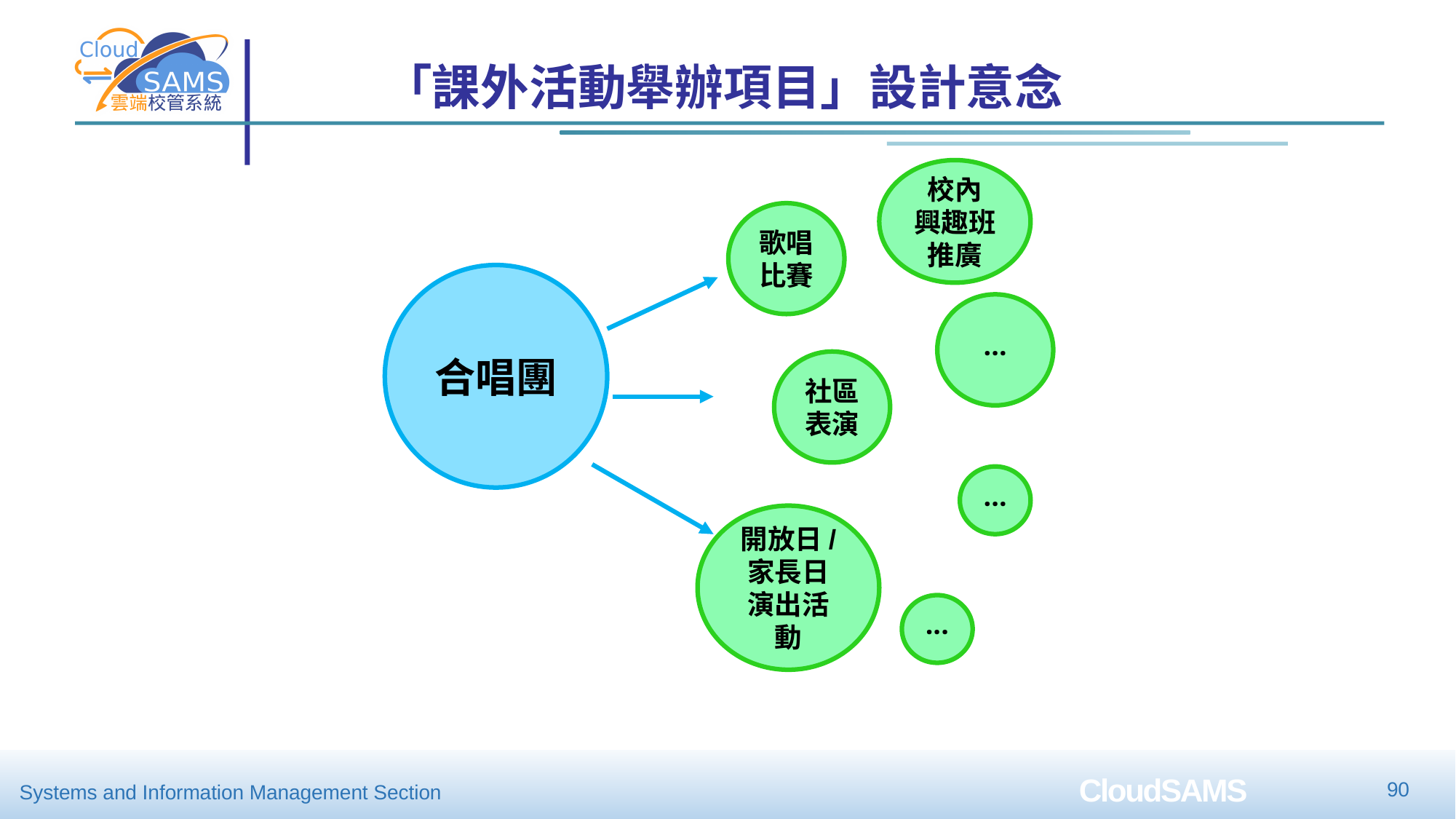

「課外活動舉辦項目」設計意念
校內
興趣班
推廣
歌唱
比賽
合唱團
‧‧‧
社區
表演
‧‧‧
開放日/
家長日
演出活動
‧‧‧
90